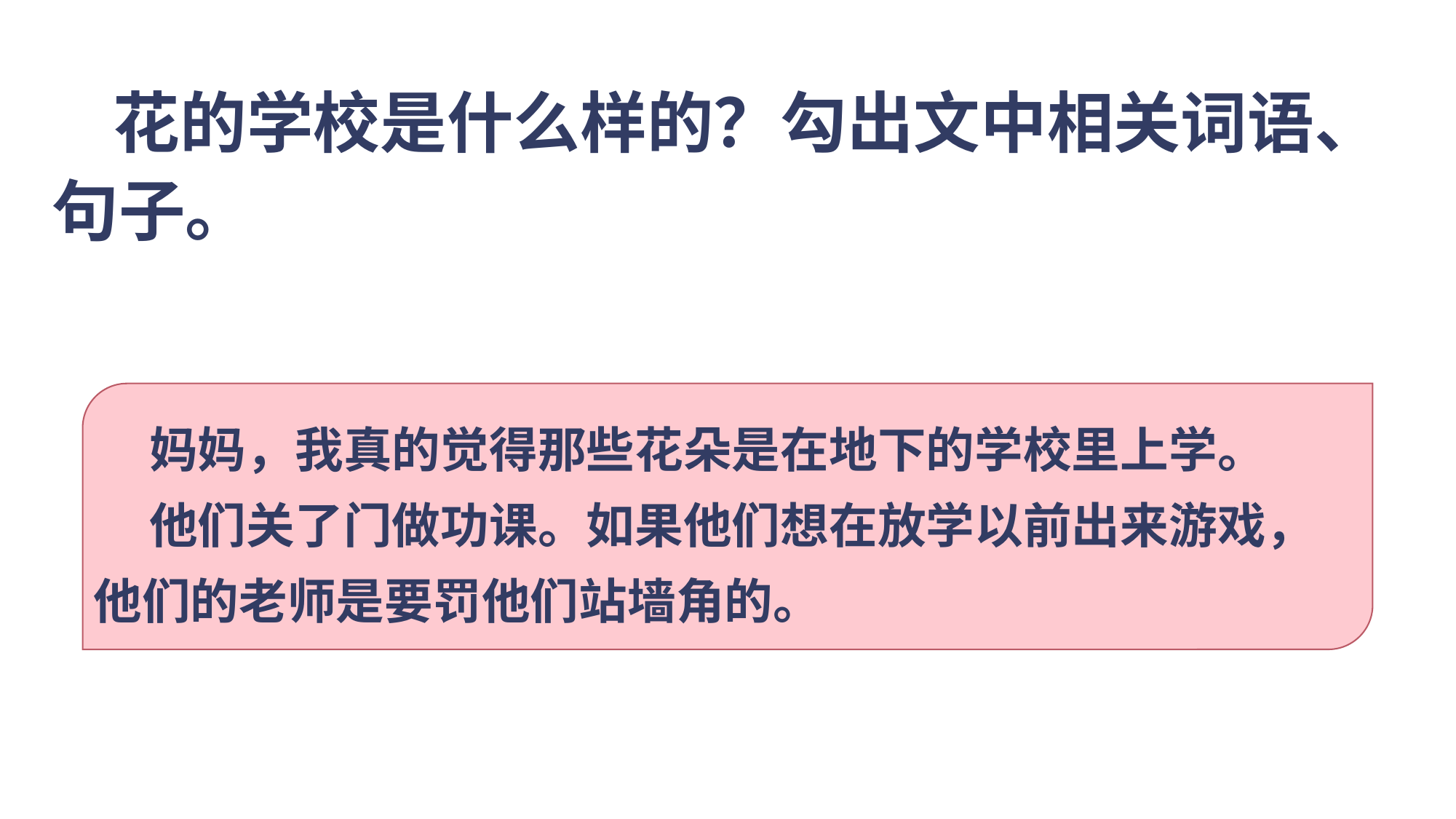

花的学校是什么样的？勾出文中相关词语、句子。

    妈妈，我真的觉得那些花朵是在地下的学校里上学。
    他们关了门做功课。如果他们想在放学以前出来游戏，他们的老师是要罚他们站墙角的。